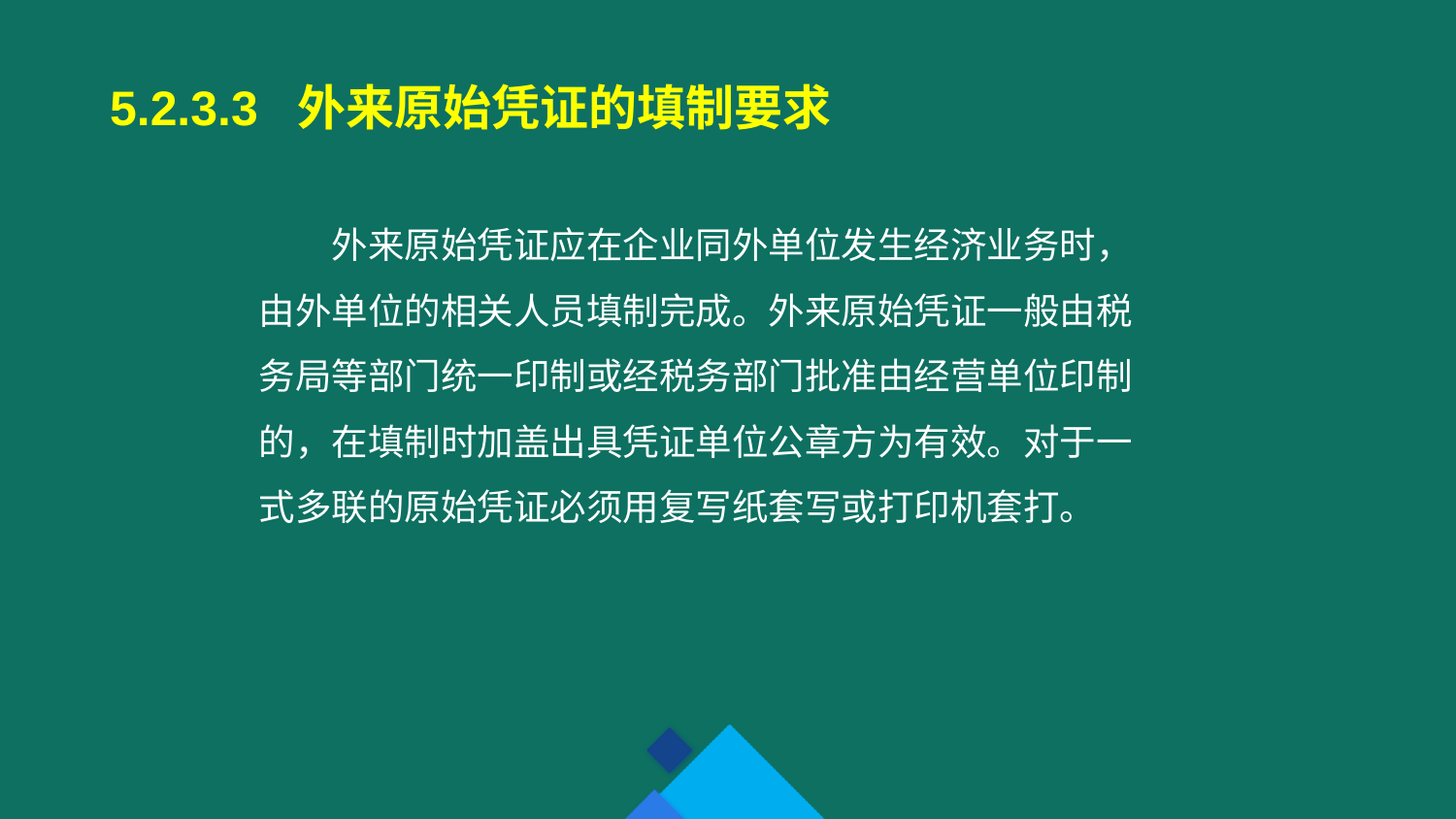

5.2.3.3  外来原始凭证的填制要求
外来原始凭证应在企业同外单位发生经济业务时，由外单位的相关人员填制完成。外来原始凭证一般由税务局等部门统一印制或经税务部门批准由经营单位印制的，在填制时加盖出具凭证单位公章方为有效。对于一式多联的原始凭证必须用复写纸套写或打印机套打。